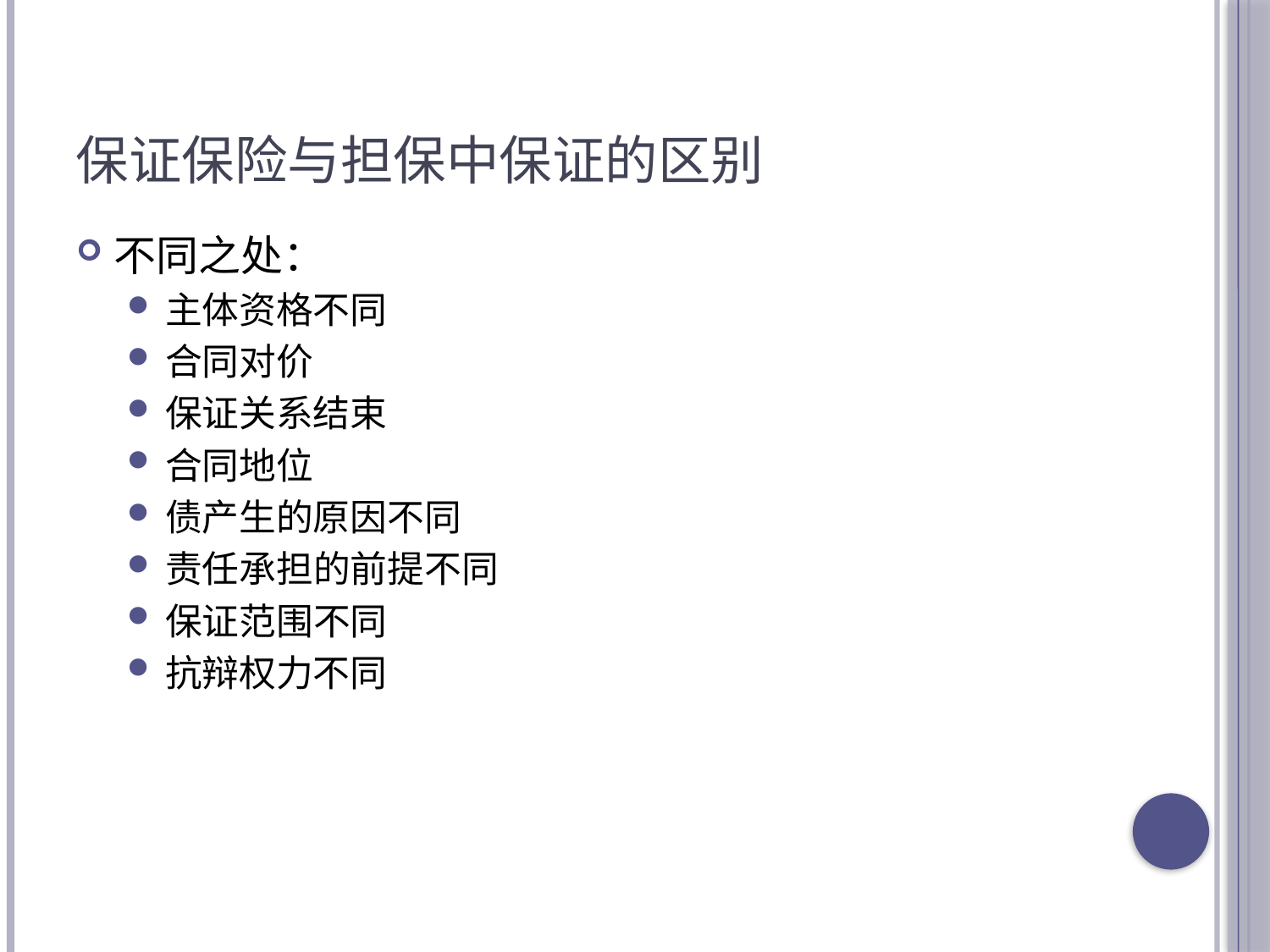

# 保证保险与担保中保证的区别
不同之处：
主体资格不同
合同对价
保证关系结束
合同地位
债产生的原因不同
责任承担的前提不同
保证范围不同
抗辩权力不同